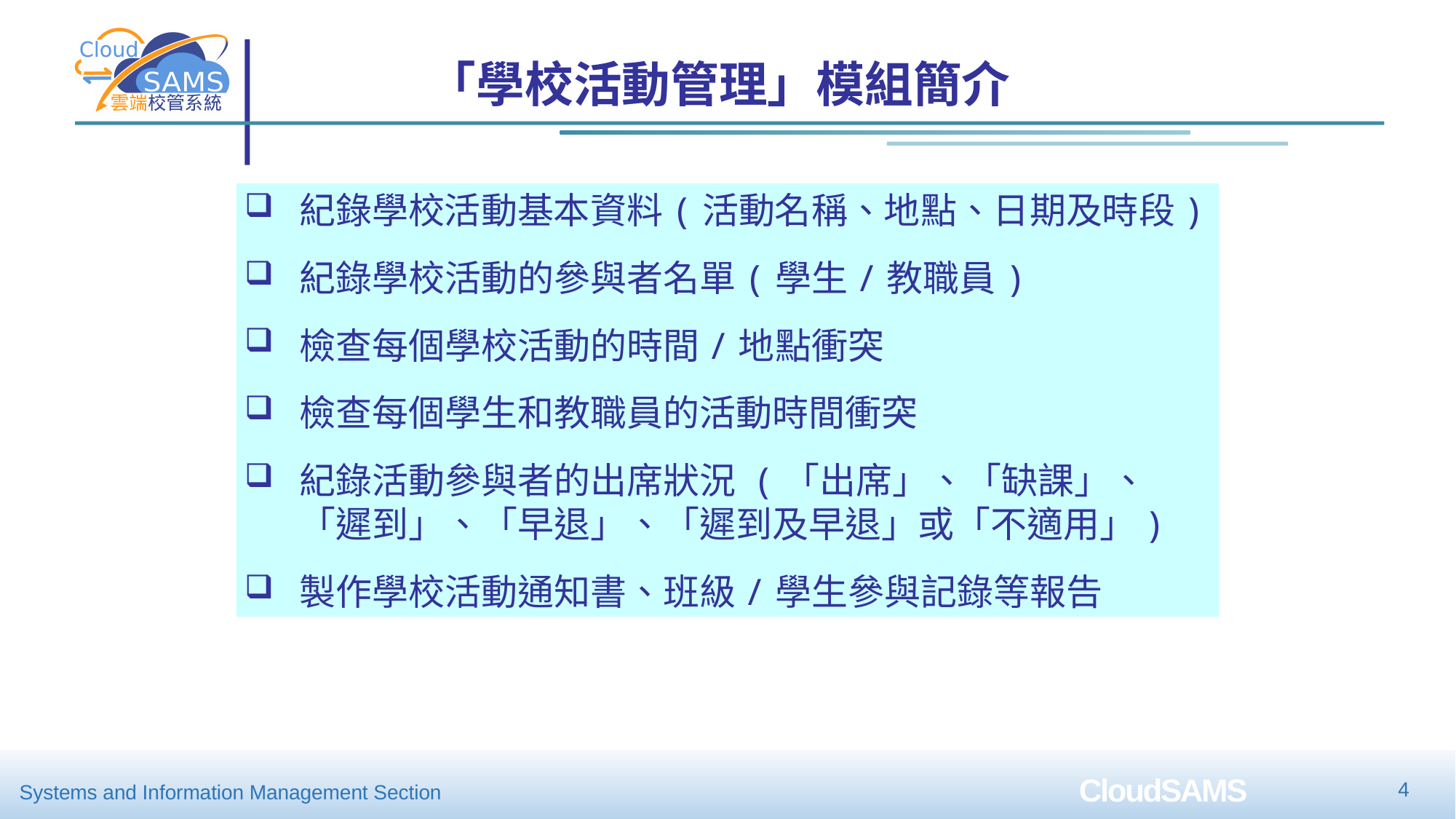

「學校活動管理」模組簡介
紀錄學校活動基本資料(活動名稱、地點、日期及時段)
紀錄學校活動的參與者名單(學生/教職員)
檢查每個學校活動的時間/地點衝突
檢查每個學生和教職員的活動時間衝突
紀錄活動參與者的出席狀況 (「出席」、「缺課」、「遲到」、「早退」、「遲到及早退」或「不適用」)
製作學校活動通知書、班級/學生參與記錄等報告
4